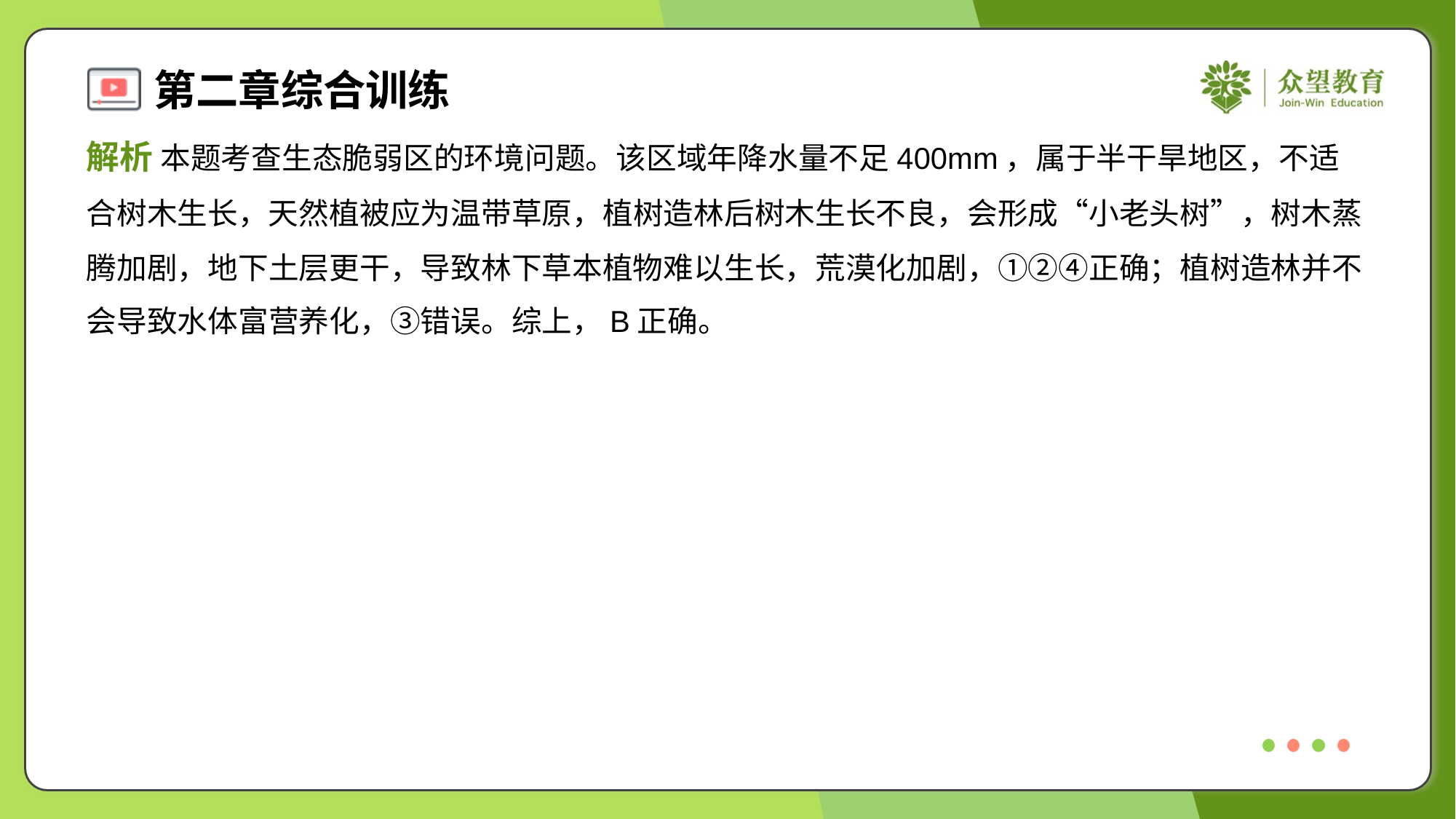

解析 本题考查生态脆弱区的环境问题。该区域年降水量不足400mm，属于半干旱地区，不适
合树木生长，天然植被应为温带草原，植树造林后树木生长不良，会形成“小老头树”，树木蒸
腾加剧，地下土层更干，导致林下草本植物难以生长，荒漠化加剧，①②④正确；植树造林并不
会导致水体富营养化，③错误。综上，B正确。